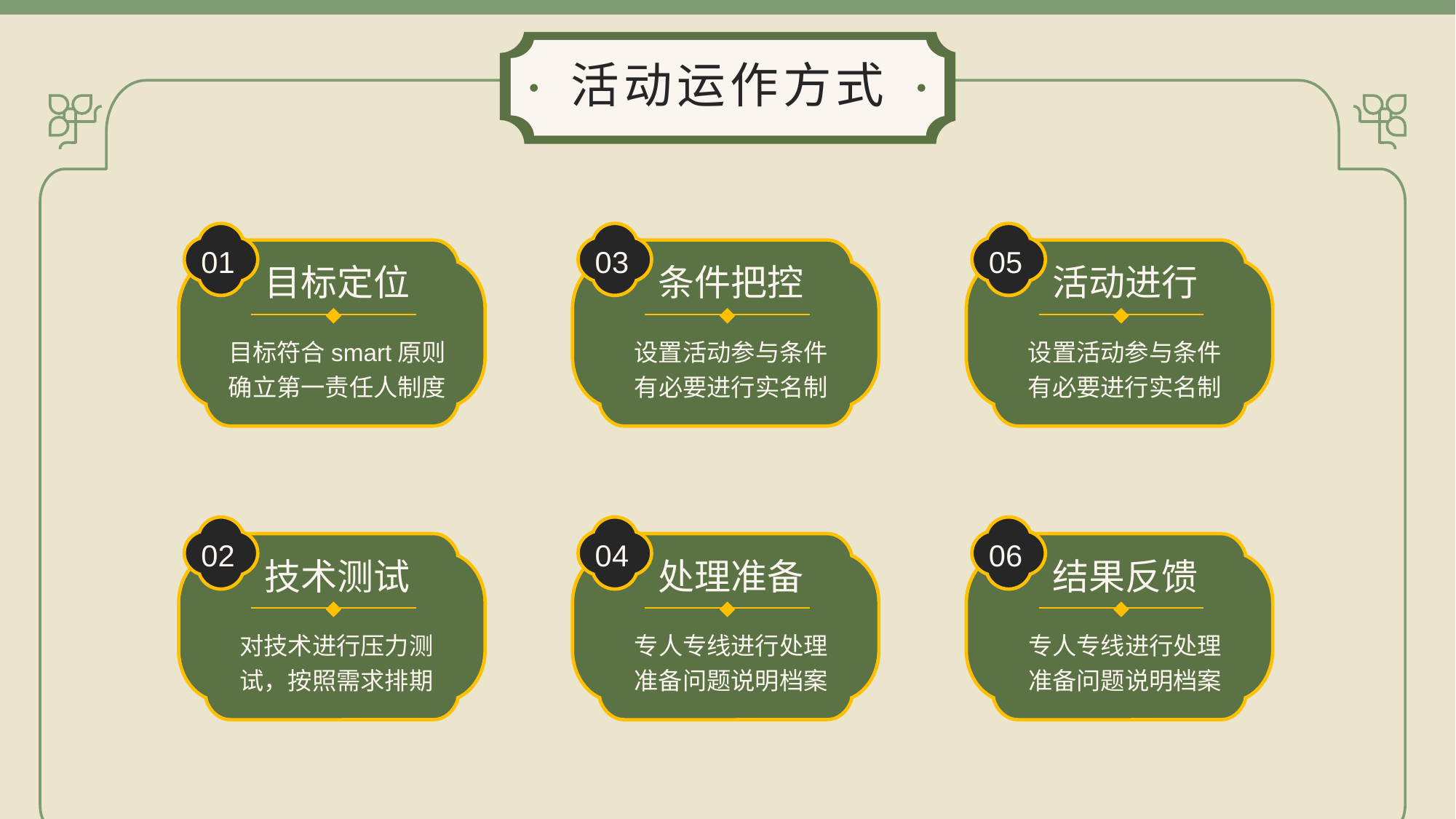

活动运作方式

01

03

05

目标定位
条件把控
活动进行
目标符合smart原则
确立第一责任人制度
设置活动参与条件
有必要进行实名制
设置活动参与条件
有必要进行实名制

02

04

06

技术测试
处理准备
结果反馈
对技术进行压力测试，按照需求排期
专人专线进行处理
准备问题说明档案
专人专线进行处理
准备问题说明档案